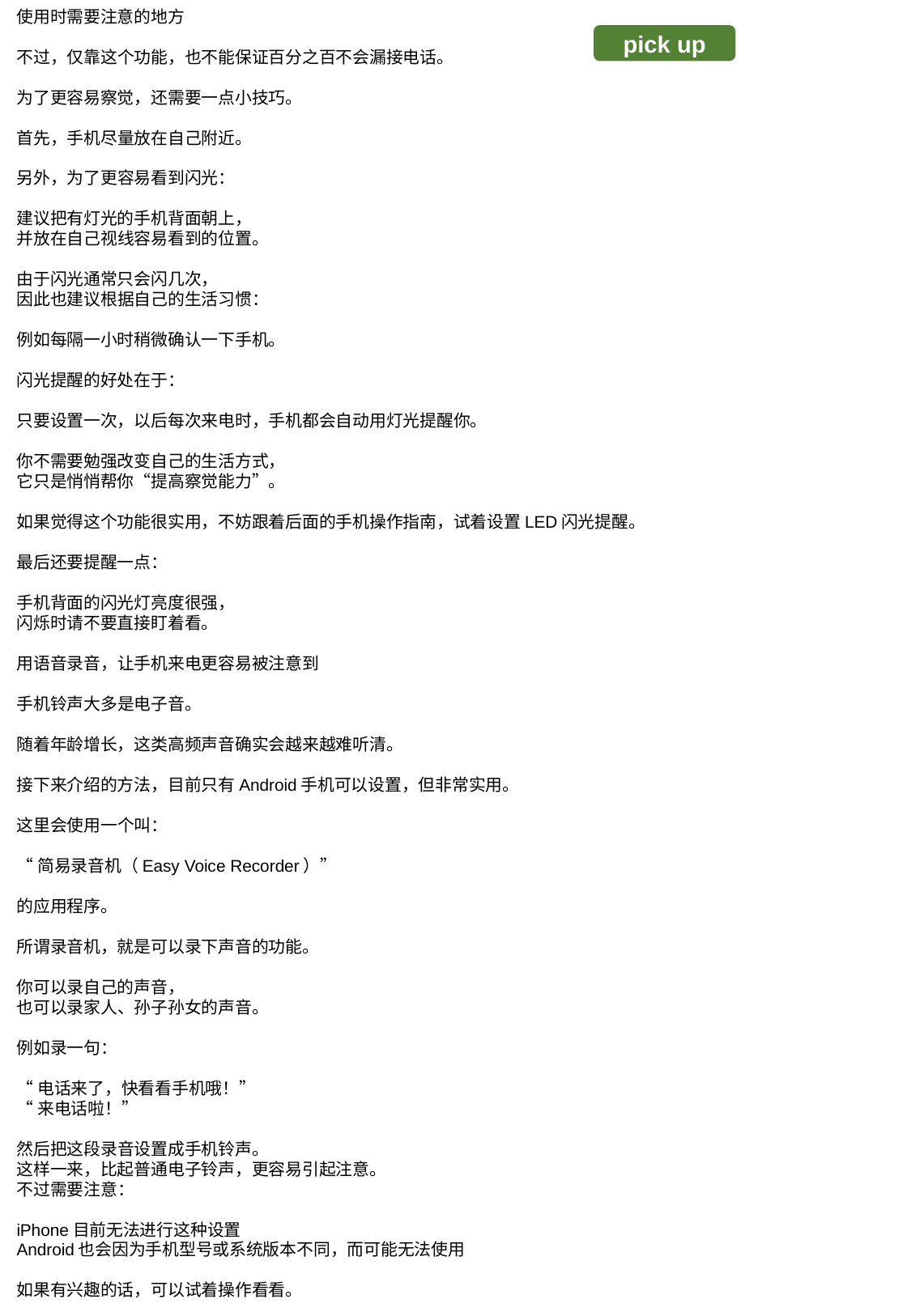

使用时需要注意的地方

不过，仅靠这个功能，也不能保证百分之百不会漏接电话。

为了更容易察觉，还需要一点小技巧。

首先，手机尽量放在自己附近。

另外，为了更容易看到闪光：

建议把有灯光的手机背面朝上，
并放在自己视线容易看到的位置。

由于闪光通常只会闪几次，
因此也建议根据自己的生活习惯：

例如每隔一小时稍微确认一下手机。

闪光提醒的好处在于：

只要设置一次，以后每次来电时，手机都会自动用灯光提醒你。

你不需要勉强改变自己的生活方式，
它只是悄悄帮你“提高察觉能力”。

如果觉得这个功能很实用，不妨跟着后面的手机操作指南，试着设置LED闪光提醒。

最后还要提醒一点：

手机背面的闪光灯亮度很强，
闪烁时请不要直接盯着看。

用语音录音，让手机来电更容易被注意到

手机铃声大多是电子音。

随着年龄增长，这类高频声音确实会越来越难听清。

接下来介绍的方法，目前只有Android手机可以设置，但非常实用。

这里会使用一个叫：

“简易录音机（Easy Voice Recorder）”

的应用程序。

所谓录音机，就是可以录下声音的功能。

你可以录自己的声音，
也可以录家人、孙子孙女的声音。

例如录一句：

“电话来了，快看看手机哦！”
“来电话啦！”

然后把这段录音设置成手机铃声。
这样一来，比起普通电子铃声，更容易引起注意。
不过需要注意：

iPhone目前无法进行这种设置
Android也会因为手机型号或系统版本不同，而可能无法使用

如果有兴趣的话，可以试着操作看看。
pick up